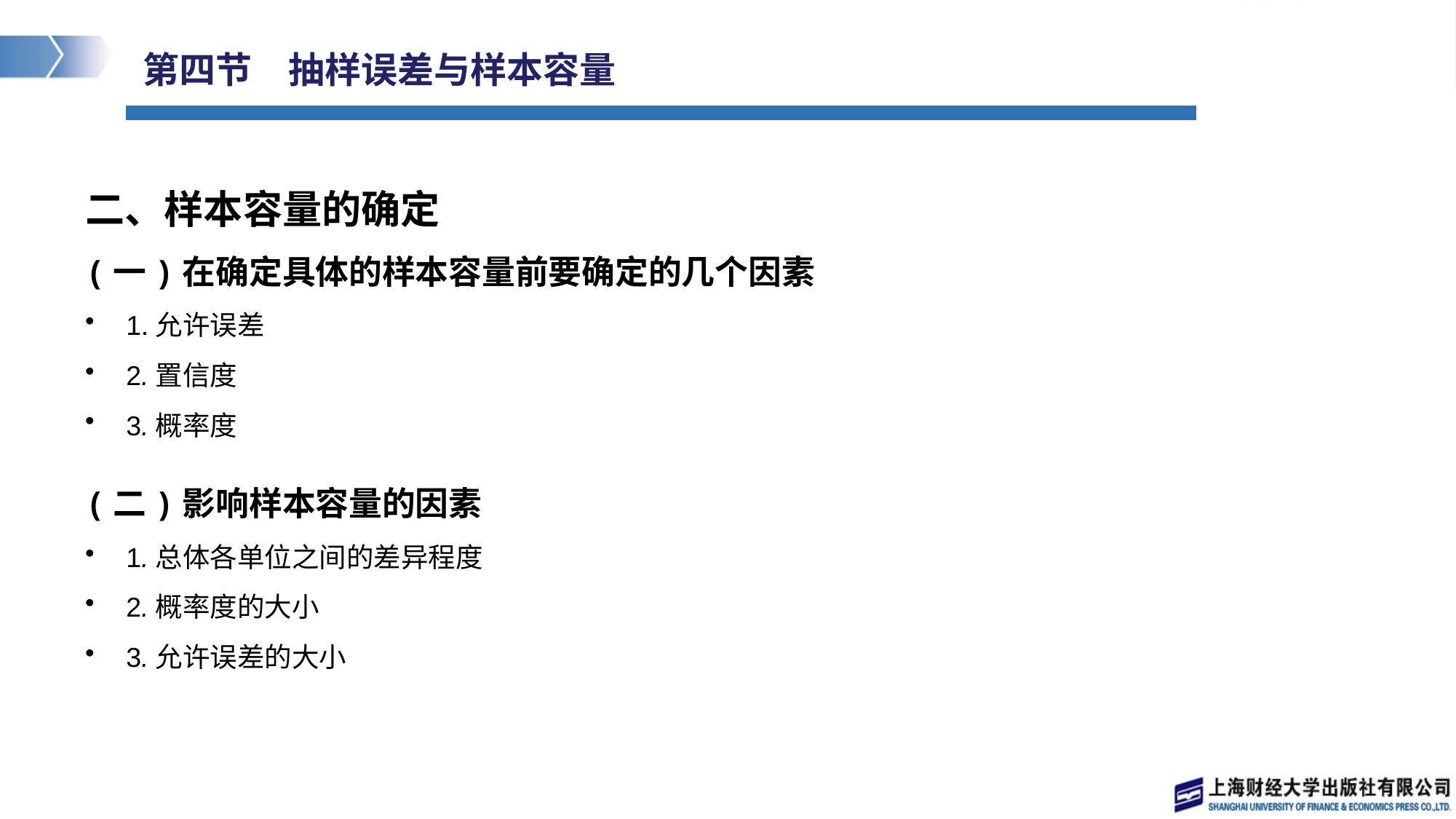

# 第四节　抽样误差与样本容量
二、样本容量的确定
(一)在确定具体的样本容量前要确定的几个因素
1.允许误差
2.置信度
3.概率度
(二)影响样本容量的因素
1.总体各单位之间的差异程度
2.概率度的大小
3.允许误差的大小